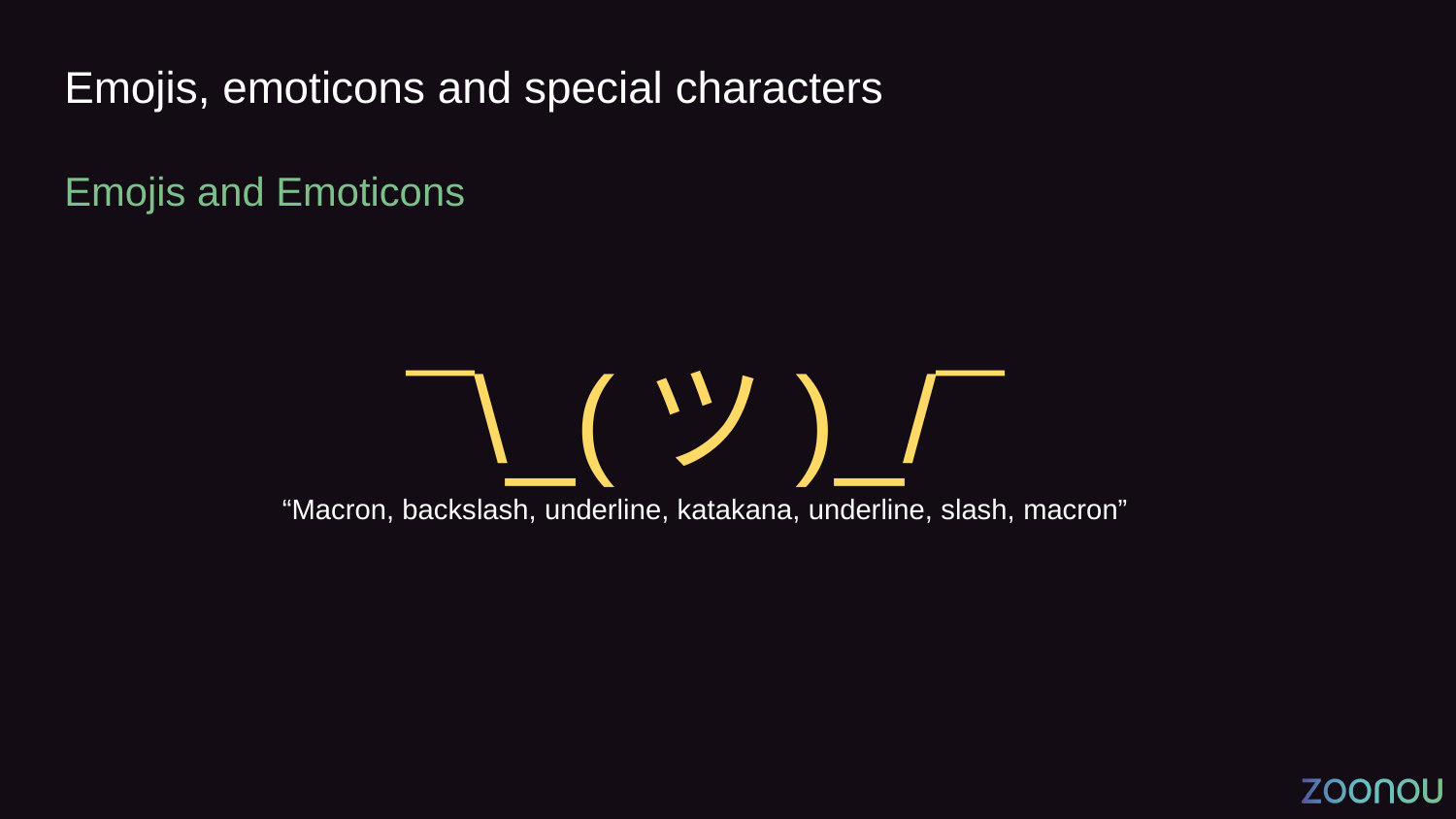

# Emojis, emoticons and special characters

Emojis and Emoticons

¯\_(ツ)_/¯
“Macron, backslash, underline, katakana, underline, slash, macron”